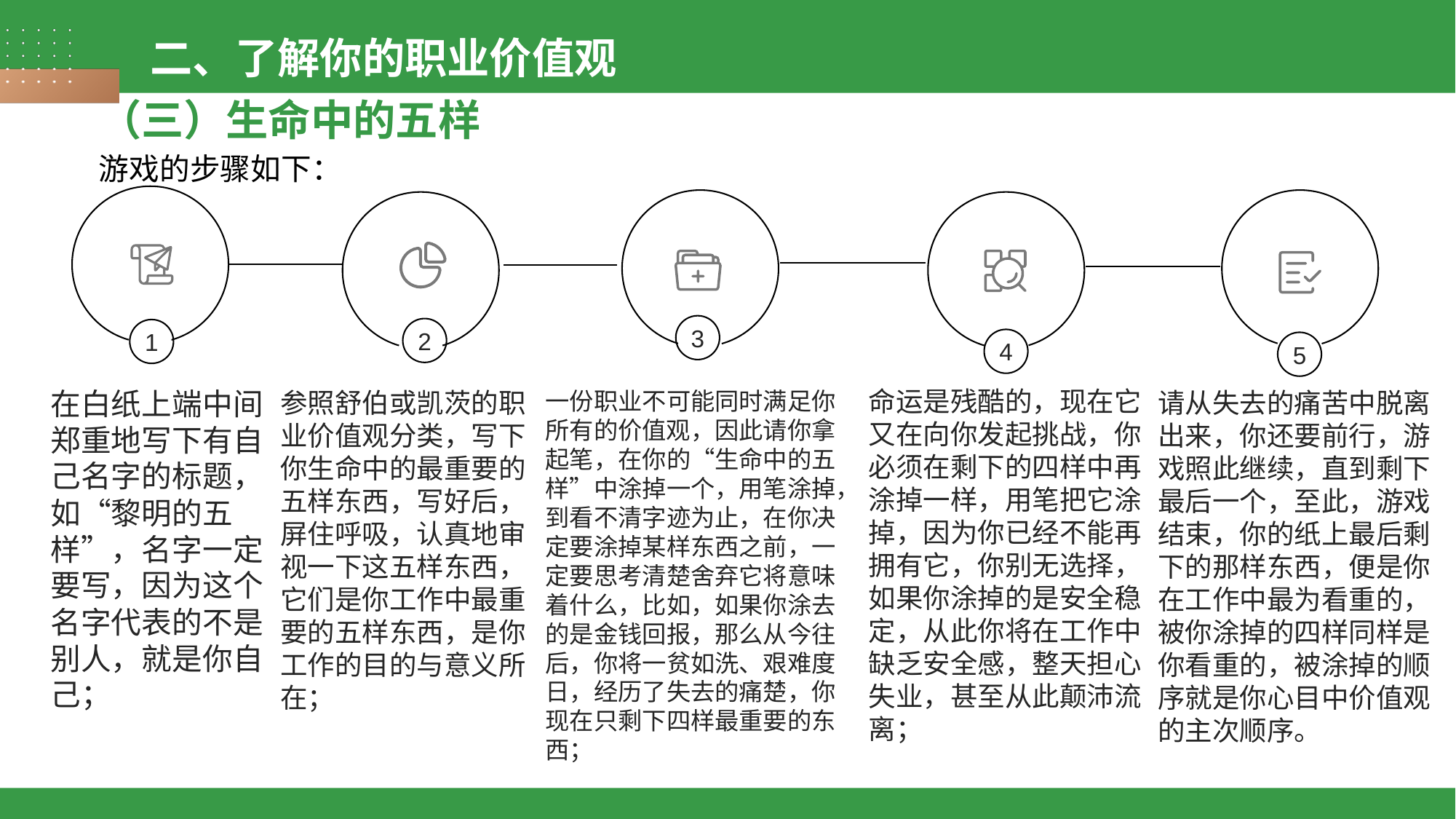

二、了解你的职业价值观
（三）生命中的五样
游戏的步骤如下：

3
2
1
4
5
命运是残酷的，现在它又在向你发起挑战，你必须在剩下的四样中再涂掉一样，用笔把它涂掉，因为你已经不能再拥有它，你别无选择，如果你涂掉的是安全稳定，从此你将在工作中缺乏安全感，整天担心失业，甚至从此颠沛流离；
在白纸上端中间郑重地写下有自己名字的标题，如“黎明的五样”，名字一定要写，因为这个名字代表的不是别人，就是你自己；
参照舒伯或凯茨的职业价值观分类，写下你生命中的最重要的五样东西，写好后，屏住呼吸，认真地审视一下这五样东西，它们是你工作中最重要的五样东西，是你工作的目的与意义所在；
请从失去的痛苦中脱离出来，你还要前行，游戏照此继续，直到剩下最后一个，至此，游戏结束，你的纸上最后剩下的那样东西，便是你在工作中最为看重的，被你涂掉的四样同样是你看重的，被涂掉的顺序就是你心目中价值观的主次顺序。
一份职业不可能同时满足你所有的价值观，因此请你拿起笔，在你的“生命中的五样”中涂掉一个，用笔涂掉，到看不清字迹为止，在你决定要涂掉某样东西之前，一定要思考清楚舍弃它将意味着什么，比如，如果你涂去的是金钱回报，那么从今往后，你将一贫如洗、艰难度日，经历了失去的痛楚，你现在只剩下四样最重要的东西；